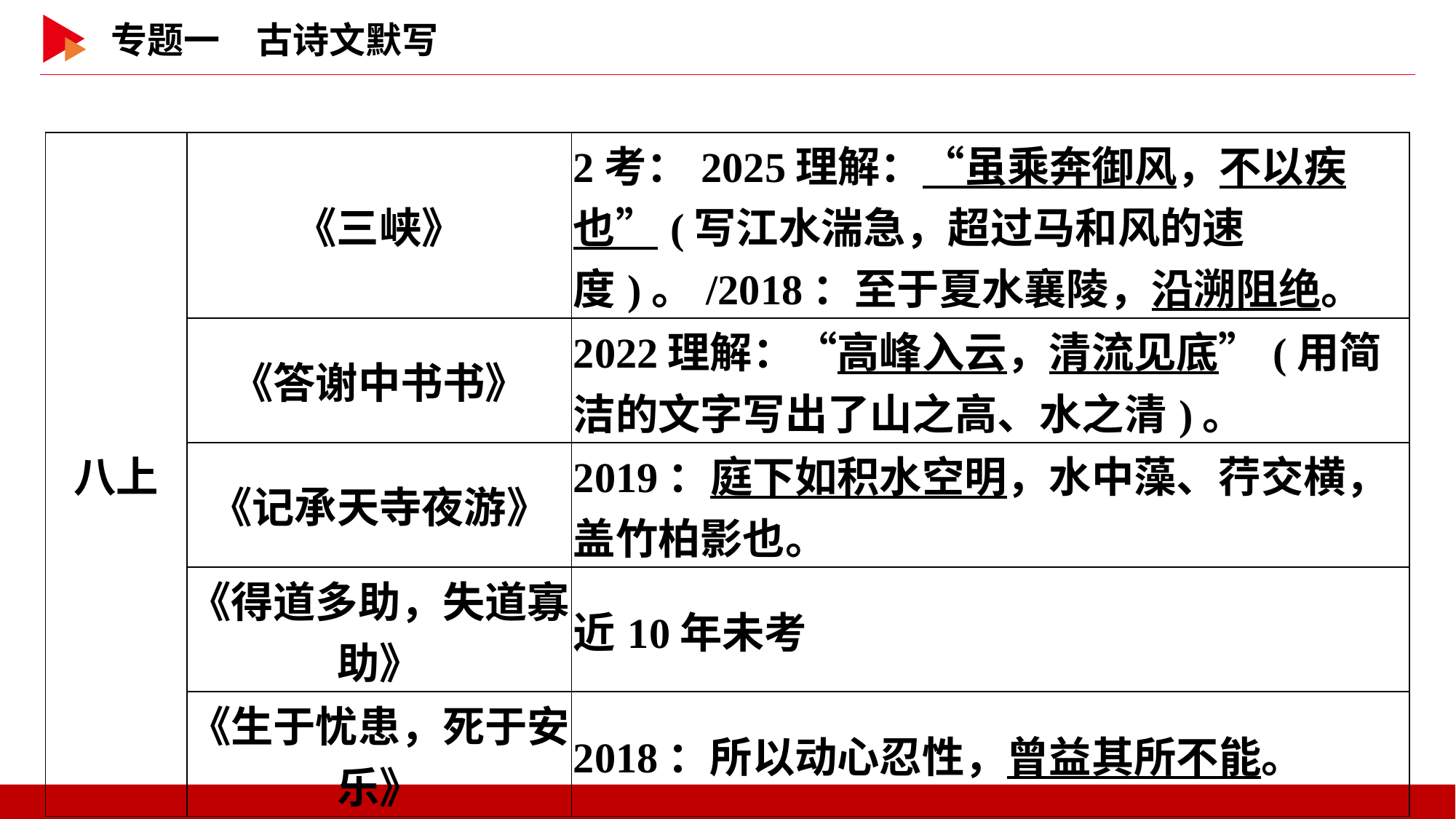

| 八上 | 《三峡》 | 2考：2025理解：“虽乘奔御风，不以疾也”(写江水湍急，超过马和风的速度)。/2018：至于夏水襄陵，沿溯阻绝。 |
| --- | --- | --- |
|  | 《答谢中书书》 | 2022理解：“高峰入云，清流见底”(用简洁的文字写出了山之高、水之清)。 |
|  | 《记承天寺夜游》 | 2019：庭下如积水空明，水中藻、荇交横，盖竹柏影也。 |
|  | 《得道多助，失道寡助》 | 近10年未考 |
|  | 《生于忧患，死于安乐》 | 2018：所以动心忍性，曾益其所不能。 |